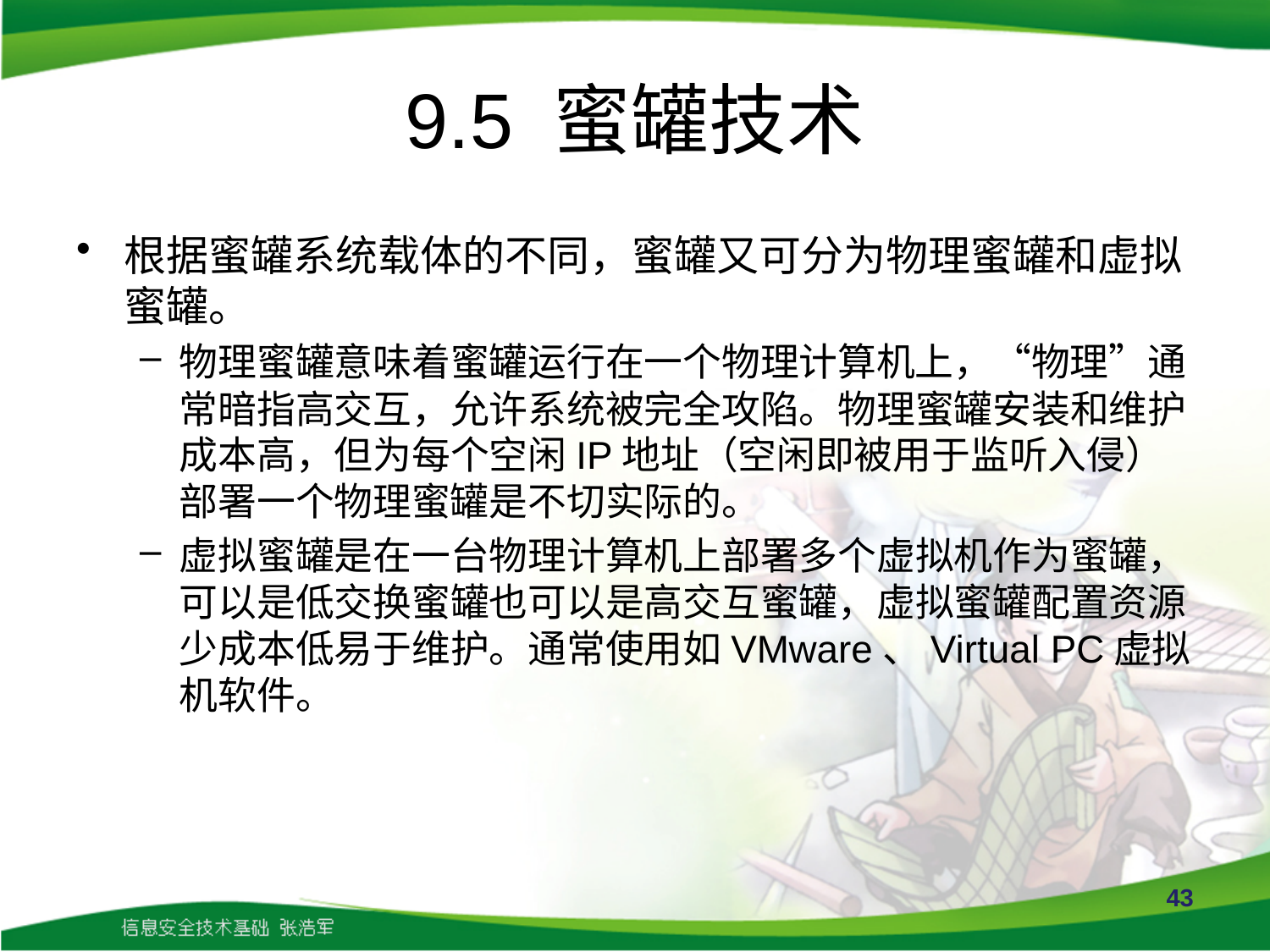

# 9.5 蜜罐技术
根据蜜罐系统载体的不同，蜜罐又可分为物理蜜罐和虚拟蜜罐。
物理蜜罐意味着蜜罐运行在一个物理计算机上，“物理”通常暗指高交互，允许系统被完全攻陷。物理蜜罐安装和维护成本高，但为每个空闲IP地址（空闲即被用于监听入侵）部署一个物理蜜罐是不切实际的。
虚拟蜜罐是在一台物理计算机上部署多个虚拟机作为蜜罐，可以是低交换蜜罐也可以是高交互蜜罐，虚拟蜜罐配置资源少成本低易于维护。通常使用如VMware、Virtual PC虚拟机软件。
43